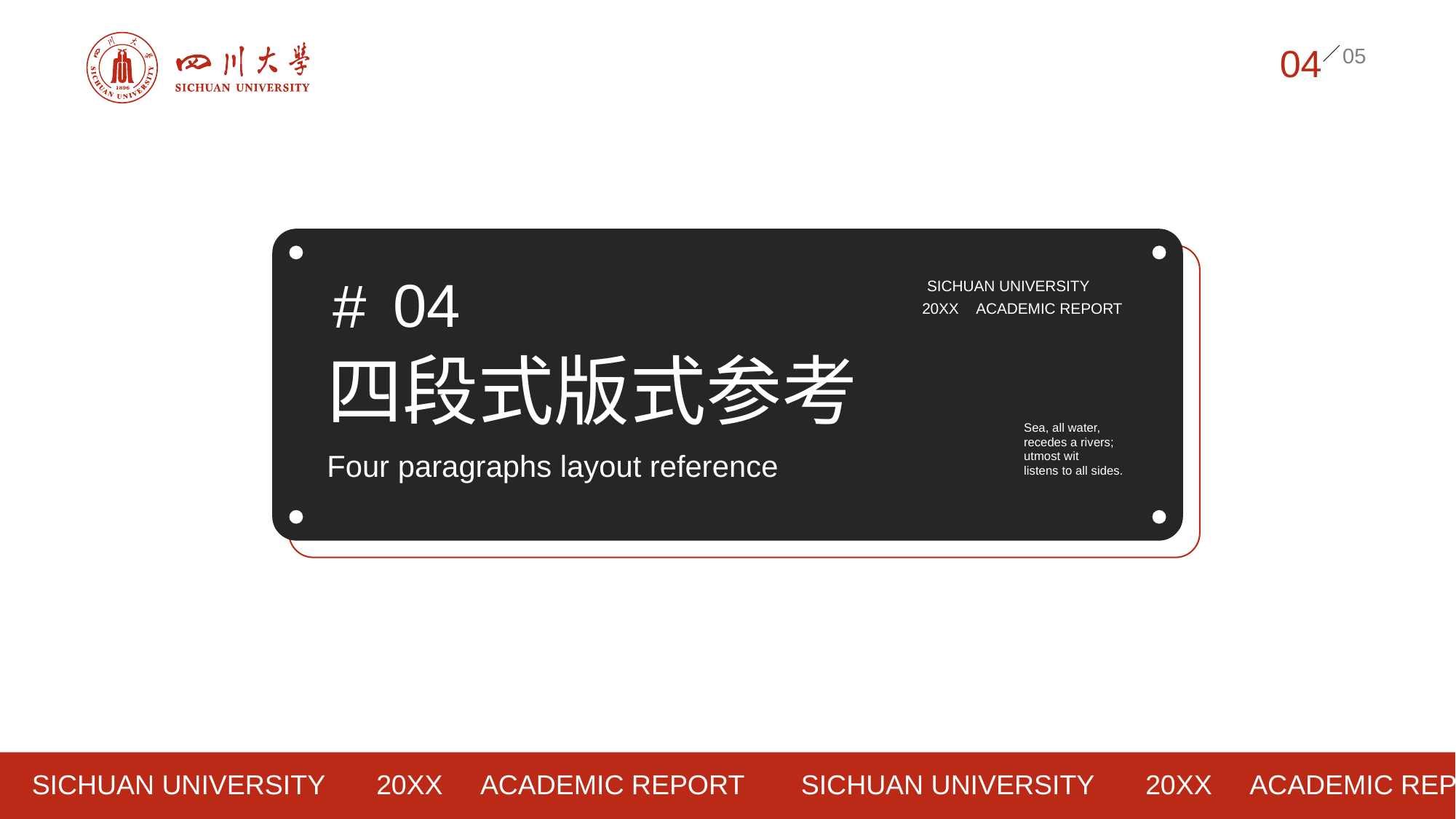

04
04
四段式版式参考
Four paragraphs layout reference